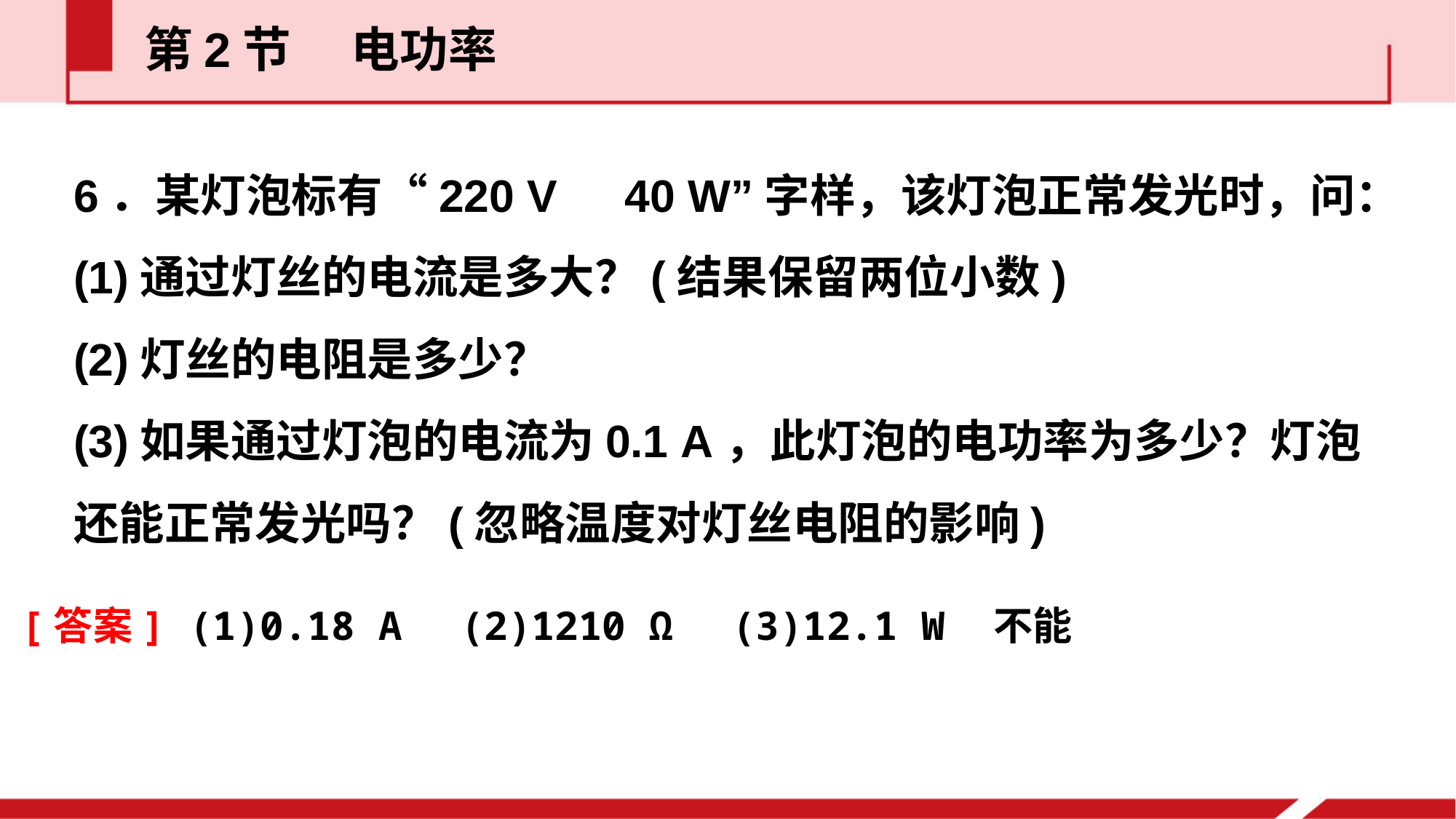

第2节  电功率
6．某灯泡标有“220 V　40 W”字样，该灯泡正常发光时，问：
(1)通过灯丝的电流是多大？(结果保留两位小数)
(2)灯丝的电阻是多少？
(3)如果通过灯泡的电流为0.1 A，此灯泡的电功率为多少？灯泡还能正常发光吗？(忽略温度对灯丝电阻的影响)
[答案] (1)0.18 A　(2)1210 Ω　(3)12.1 W　不能